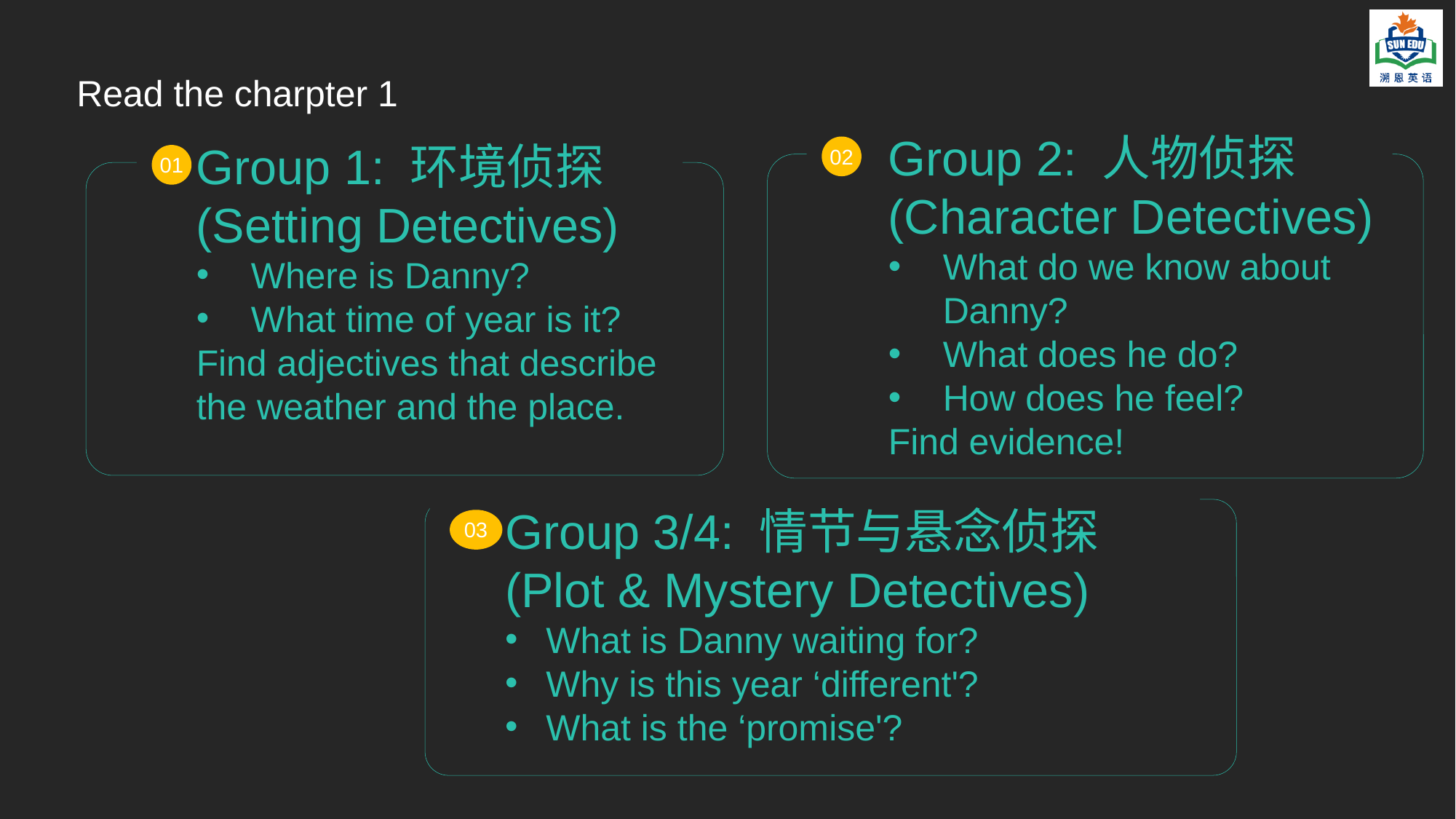

Read the charpter 1

Group 2: 人物侦探 (Character Detectives)
What do we know about Danny?
What does he do?
How does he feel?
Find evidence!

02

Group 1: 环境侦探 (Setting Detectives)
Where is Danny?
What time of year is it?
Find adjectives that describe the weather and the place.

01

Group 3/4: 情节与悬念侦探 (Plot & Mystery Detectives)
What is Danny waiting for?
Why is this year ‘different'?
What is the ‘promise'?

03